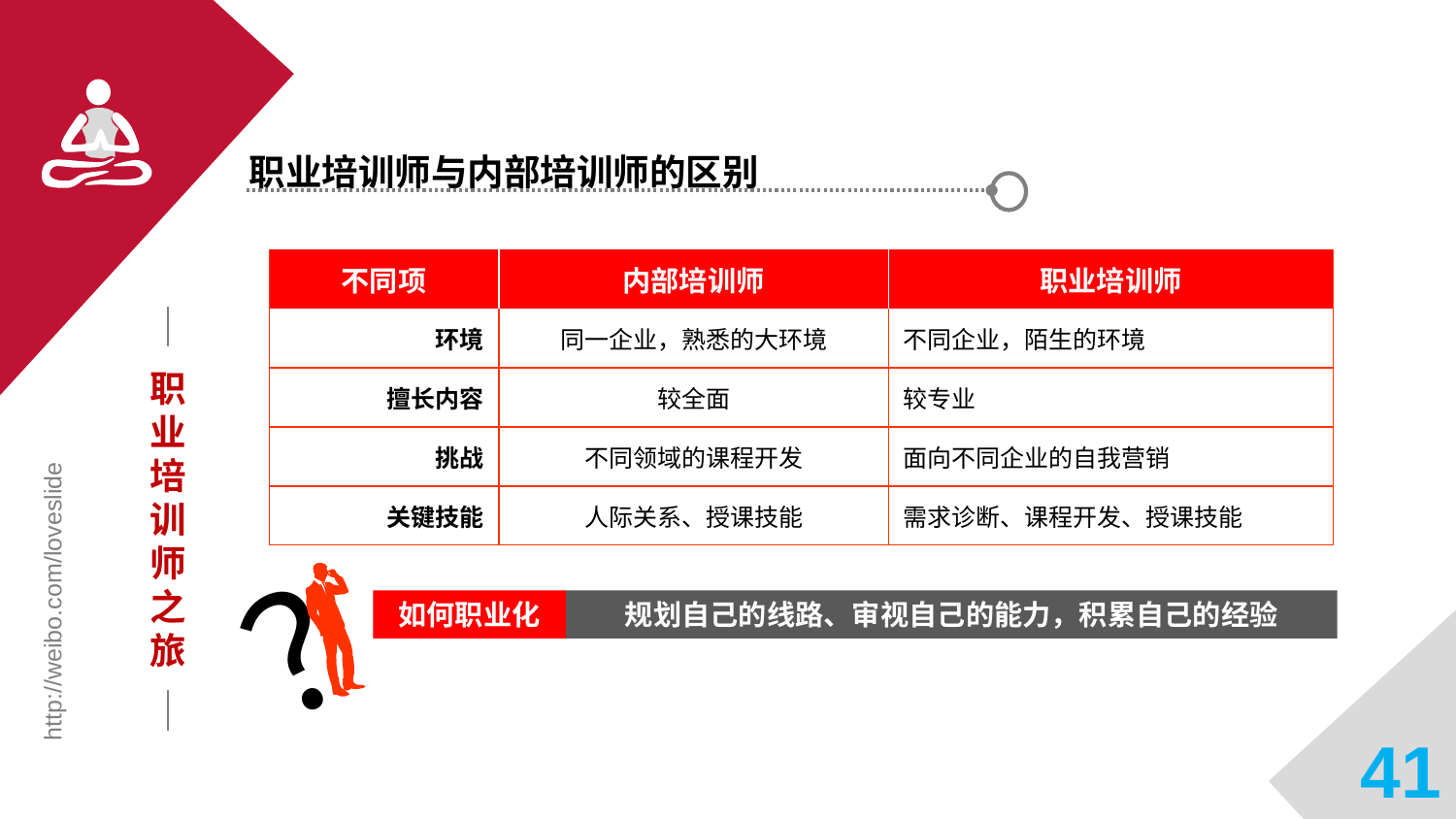

职业培训师与内部培训师的区别

| 不同项 | 内部培训师 | 职业培训师 |
| --- | --- | --- |
| 环境 | 同一企业，熟悉的大环境 | 不同企业，陌生的环境 |
| 擅长内容 | 较全面 | 较专业 |
| 挑战 | 不同领域的课程开发 | 面向不同企业的自我营销 |
| 关键技能 | 人际关系、授课技能 | 需求诊断、课程开发、授课技能 |
职业培训师之旅
？

http://weibo.com/loveslide
如何职业化
规划自己的线路、审视自己的能力，积累自己的经验

41